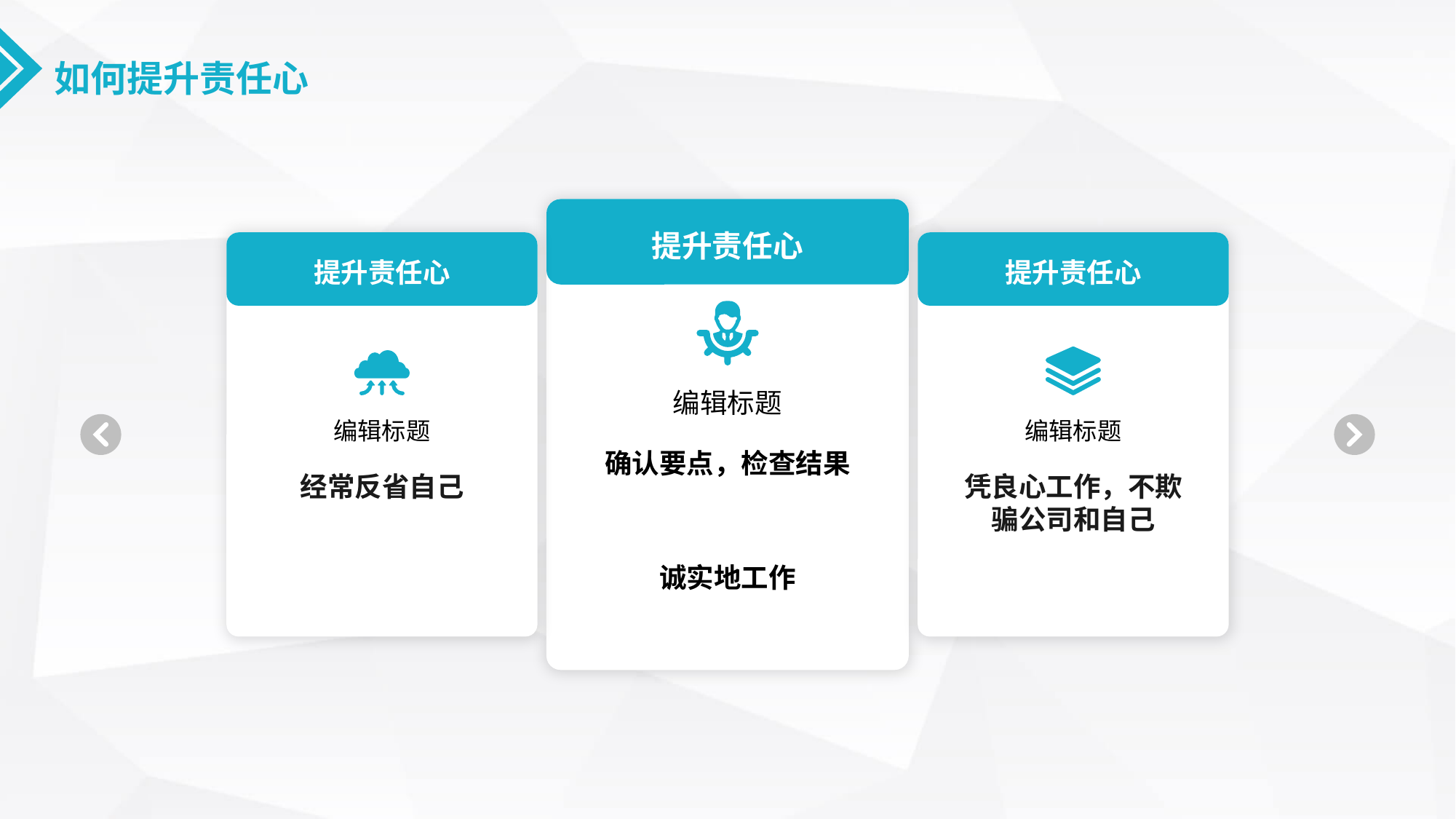

如何提升责任心

提升责任心

编辑标题
确认要点，检查结果
诚实地工作

提升责任心

提升责任心

编辑标题
经常反省自己
编辑标题
凭良心工作，不欺骗公司和自己